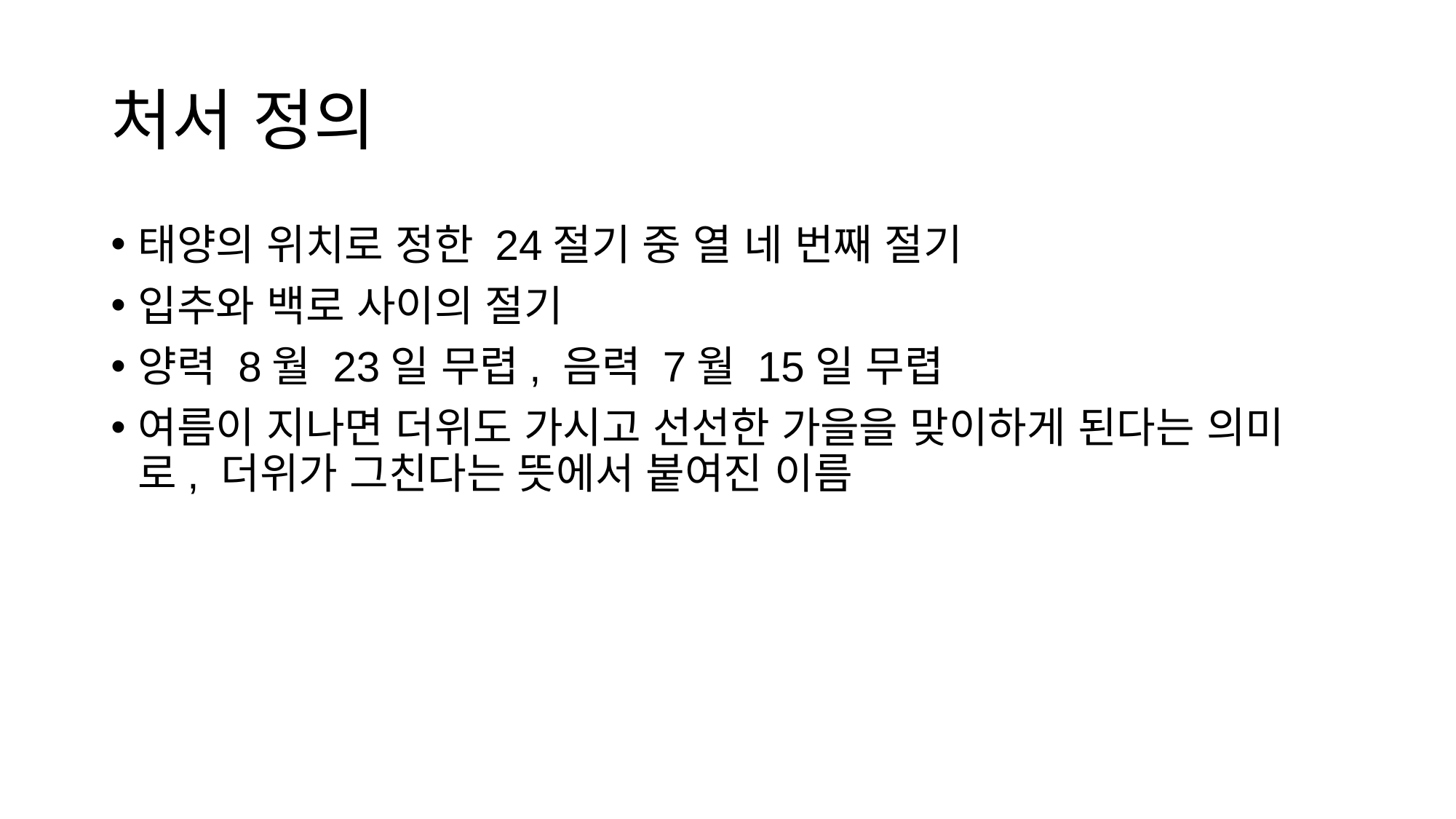

# 처서 정의
태양의 위치로 정한 24절기 중 열 네 번째 절기
입추와 백로 사이의 절기
양력 8월 23일 무렵, 음력 7월 15일 무렵
여름이 지나면 더위도 가시고 선선한 가을을 맞이하게 된다는 의미로, 더위가 그친다는 뜻에서 붙여진 이름